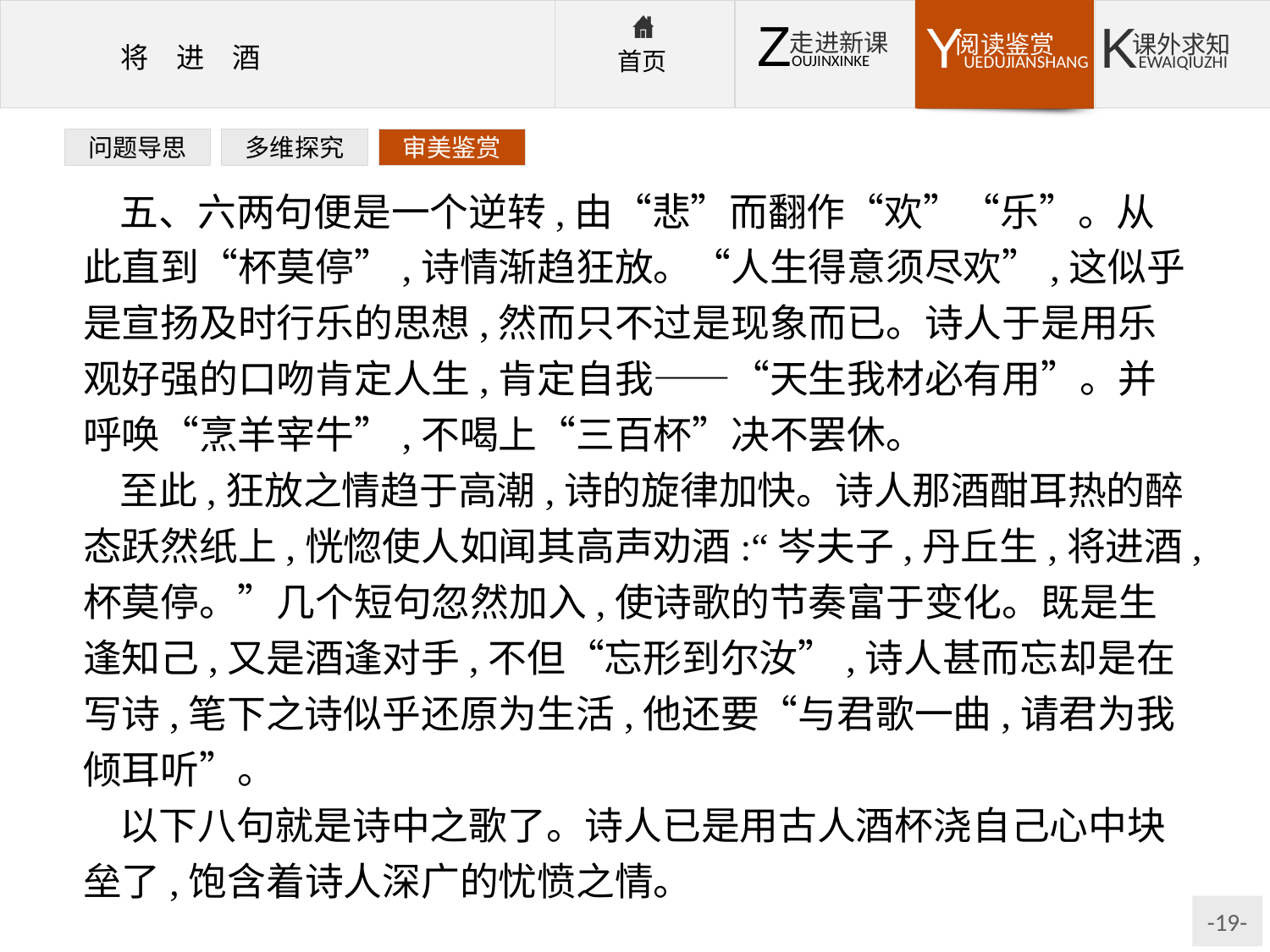

问题导思
多维探究
审美鉴赏
五、六两句便是一个逆转,由“悲”而翻作“欢”“乐”。从此直到“杯莫停”,诗情渐趋狂放。“人生得意须尽欢”,这似乎是宣扬及时行乐的思想,然而只不过是现象而已。诗人于是用乐观好强的口吻肯定人生,肯定自我——“天生我材必有用”。并呼唤“烹羊宰牛”,不喝上“三百杯”决不罢休。
至此,狂放之情趋于高潮,诗的旋律加快。诗人那酒酣耳热的醉态跃然纸上,恍惚使人如闻其高声劝酒:“岑夫子,丹丘生,将进酒,杯莫停。”几个短句忽然加入,使诗歌的节奏富于变化。既是生逢知己,又是酒逢对手,不但“忘形到尔汝”,诗人甚而忘却是在写诗,笔下之诗似乎还原为生活,他还要“与君歌一曲,请君为我倾耳听”。
以下八句就是诗中之歌了。诗人已是用古人酒杯浇自己心中块垒了,饱含着诗人深广的忧愤之情。